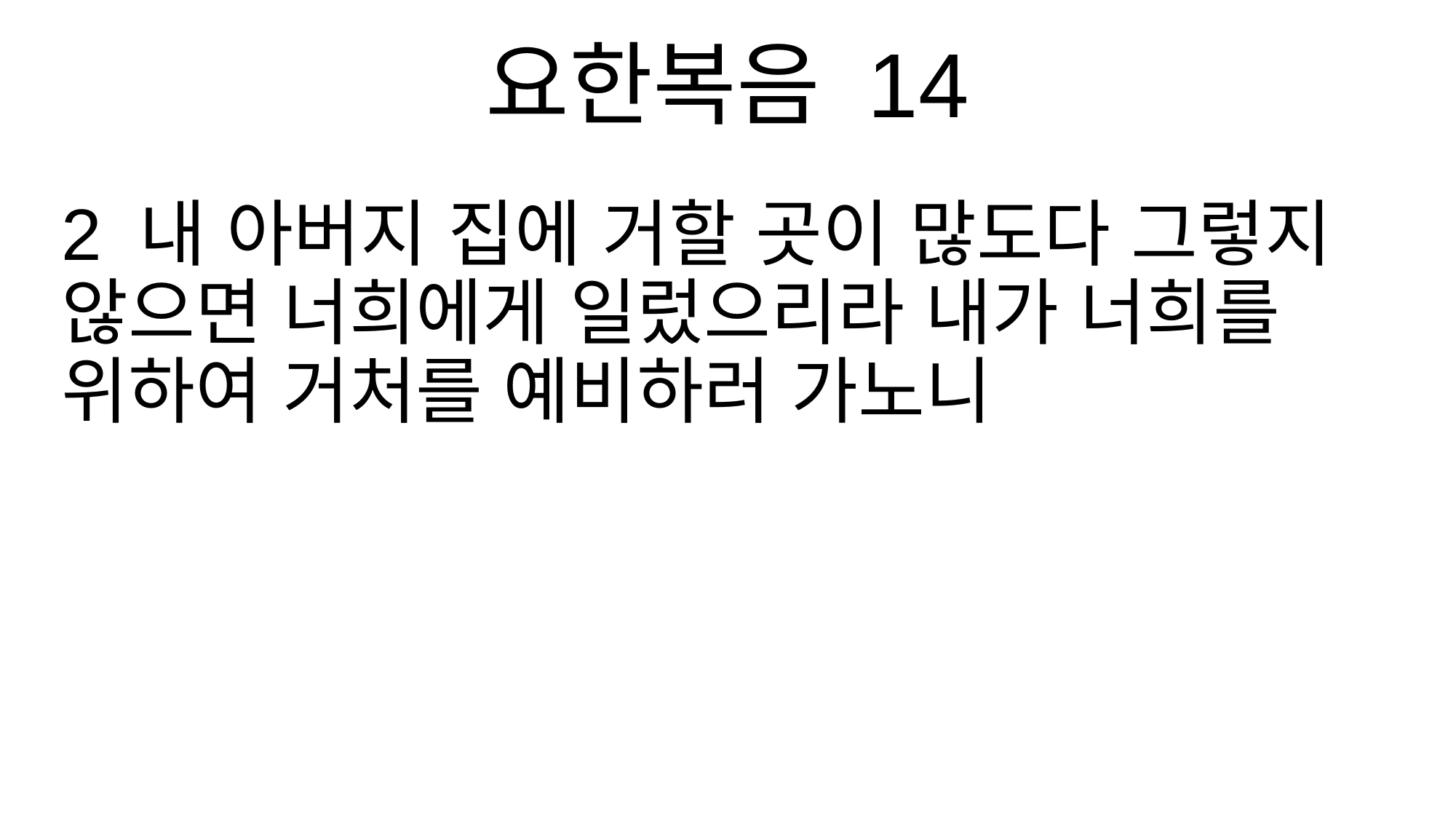

요한복음 14
2 내 아버지 집에 거할 곳이 많도다 그렇지 않으면 너희에게 일렀으리라 내가 너희를 위하여 거처를 예비하러 가노니